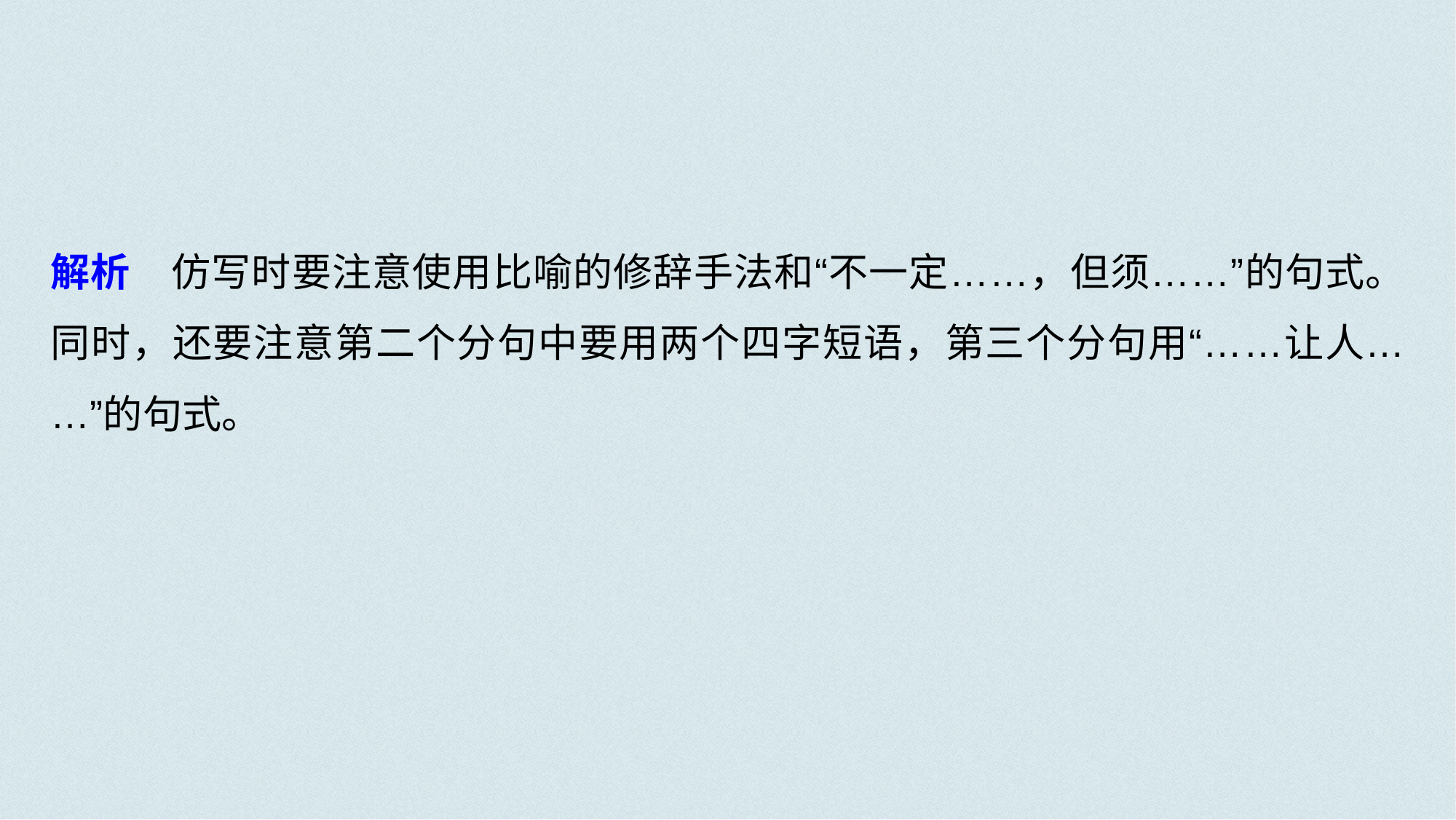

解析　仿写时要注意使用比喻的修辞手法和“不一定……，但须……”的句式。同时，还要注意第二个分句中要用两个四字短语，第三个分句用“……让人……”的句式。